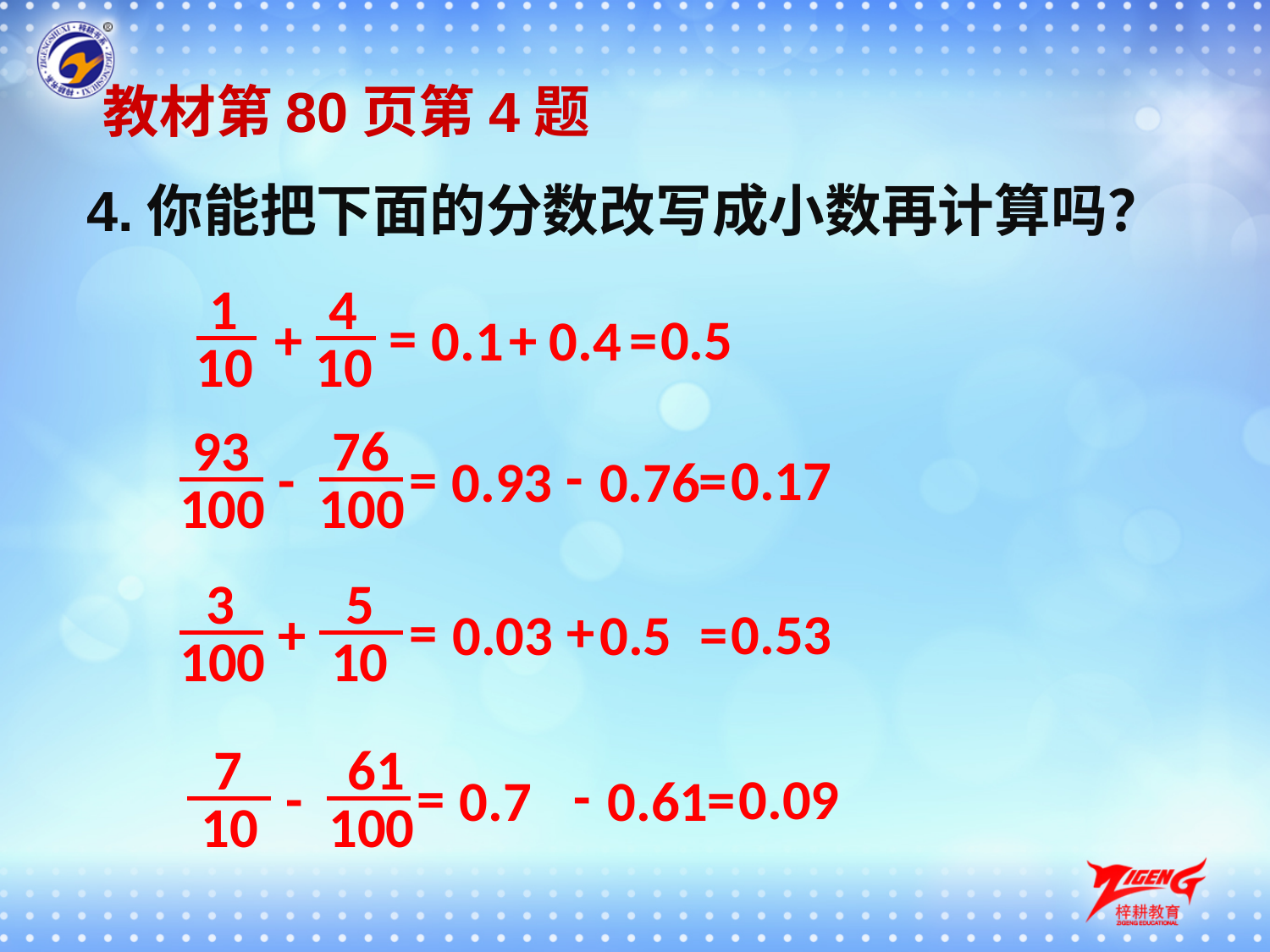

教材第80页第4题
4.你能把下面的分数改写成小数再计算吗？
1
4
=
+
=
0.5
+
0.4
0.1
10
10
93
76
-
=
-
=
0.17
0.76
0.93
100
100
3
5
+
=
+
=
0.53
0.5
0.03
100
10
7
61
-
=
-
=
0.09
0.61
0.7
10
100